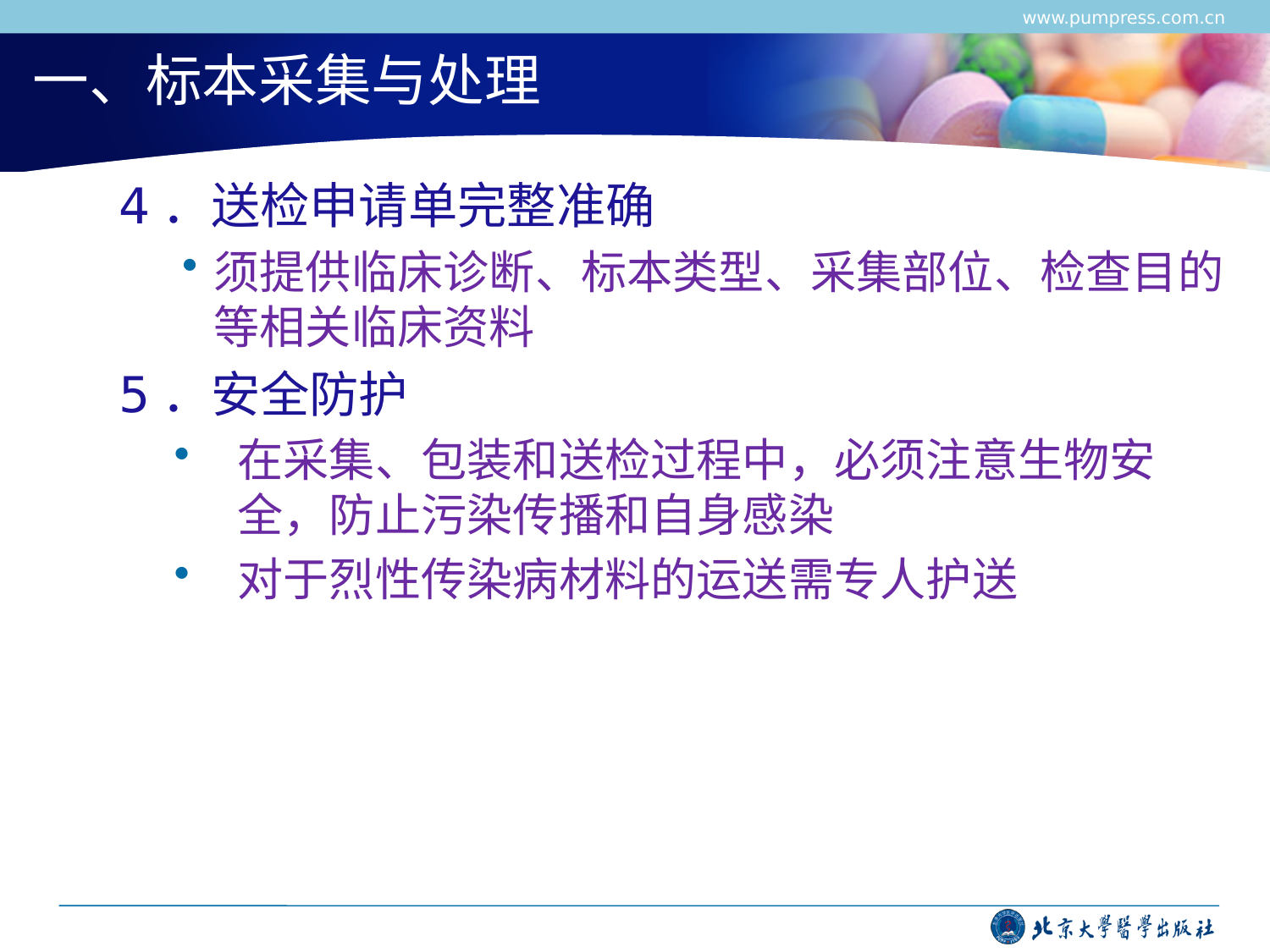

www.pumpress.com.cn
# 一、标本采集与处理
4．送检申请单完整准确
须提供临床诊断、标本类型、采集部位、检查目的等相关临床资料
5．安全防护
在采集、包装和送检过程中，必须注意生物安全，防止污染传播和自身感染
对于烈性传染病材料的运送需专人护送